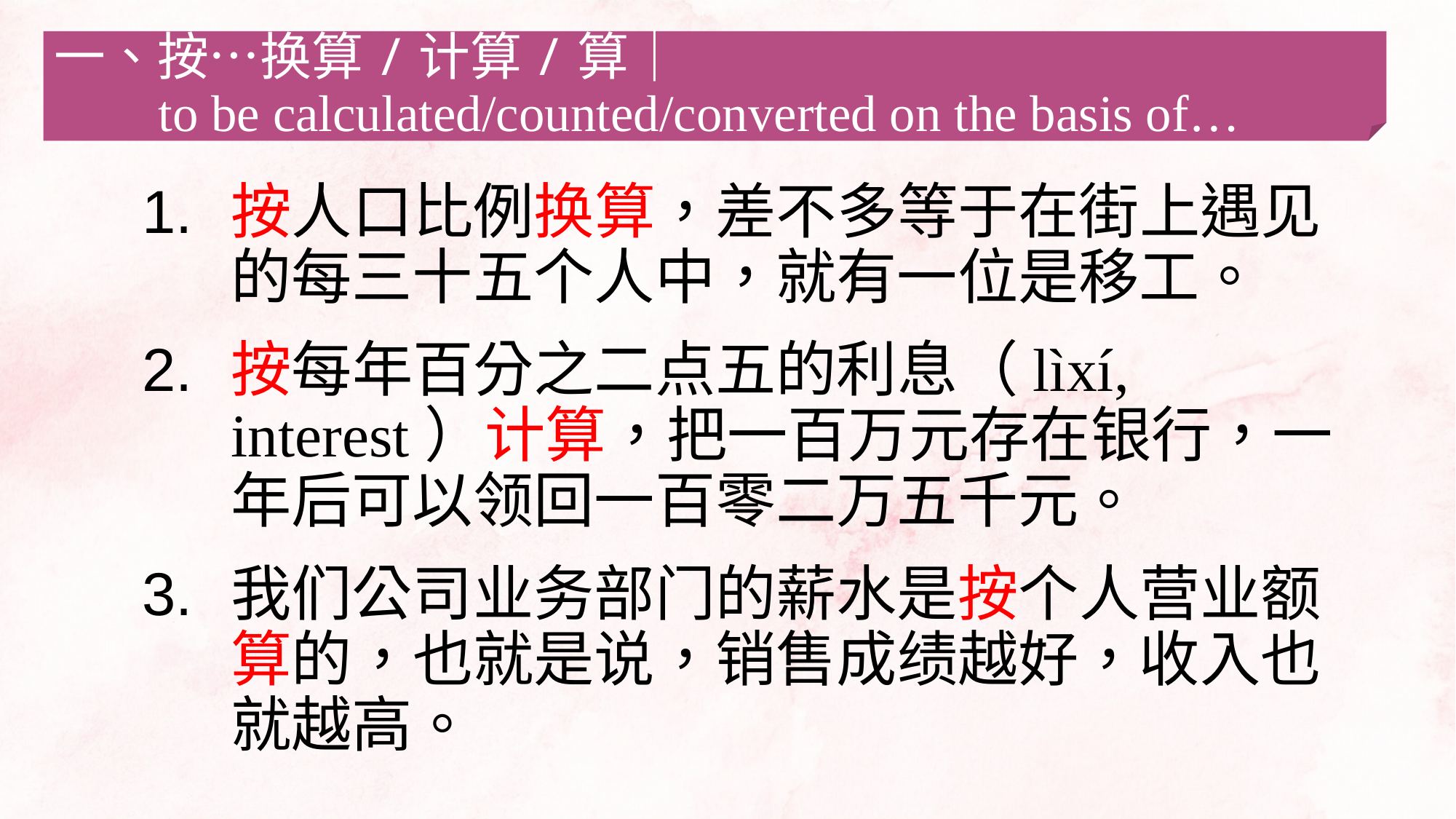

一、按…换算/计算/算｜
        to be calculated/counted/converted on the basis of…
按人口比例换算，差不多等于在街上遇见的每三十五个人中，就有一位是移工。
按每年百分之二点五的利息（lìxí, interest）计算，把一百万元存在银行，一年后可以领回一百零二万五千元。
我们公司业务部门的薪水是按个人营业额算的，也就是说，销售成绩越好，收入也就越高。